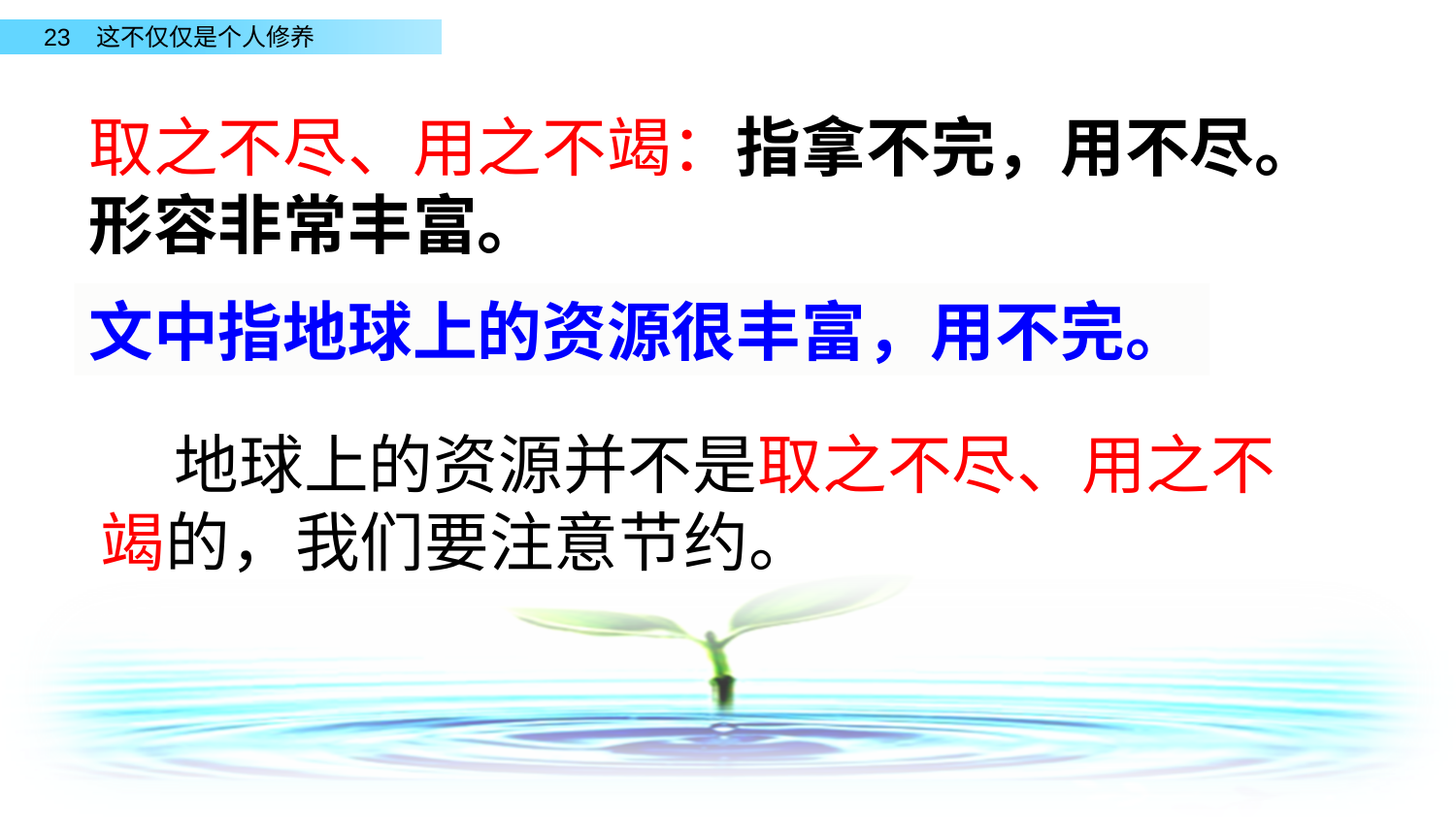

取之不尽、用之不竭：指拿不完，用不尽。形容非常丰富。
文中指地球上的资源很丰富，用不完。
    地球上的资源并不是取之不尽、用之不竭的，我们要注意节约。